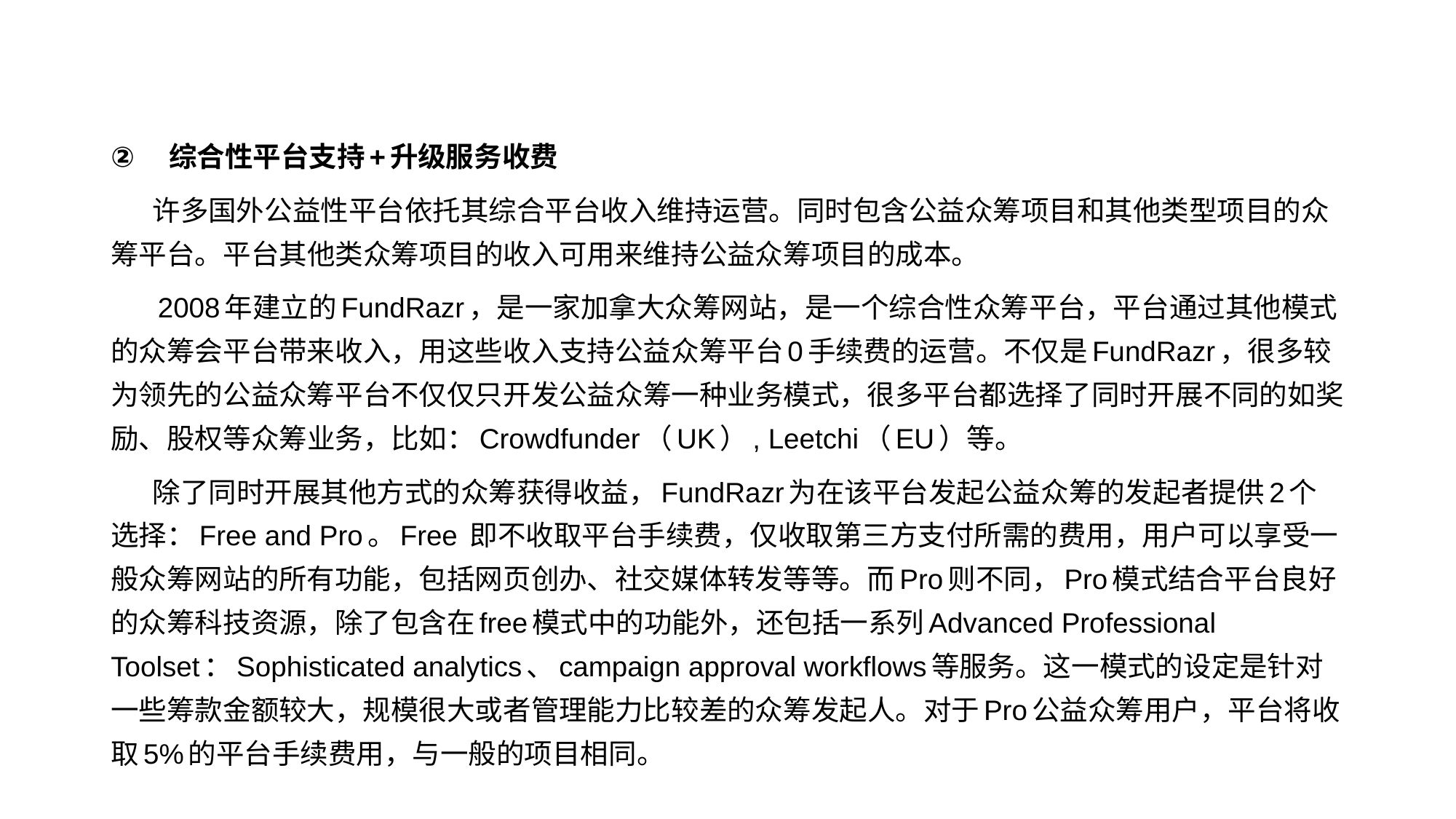

#
综合性平台支持+升级服务收费
      许多国外公益性平台依托其综合平台收入维持运营。同时包含公益众筹项目和其他类型项目的众筹平台。平台其他类众筹项目的收入可用来维持公益众筹项目的成本。
      2008年建立的FundRazr，是一家加拿大众筹网站，是一个综合性众筹平台，平台通过其他模式的众筹会平台带来收入，用这些收入支持公益众筹平台0手续费的运营。不仅是FundRazr，很多较为领先的公益众筹平台不仅仅只开发公益众筹一种业务模式，很多平台都选择了同时开展不同的如奖励、股权等众筹业务，比如：Crowdfunder（UK）, Leetchi（EU）等。
      除了同时开展其他方式的众筹获得收益，FundRazr为在该平台发起公益众筹的发起者提供2个选择：Free and Pro。Free 即不收取平台手续费，仅收取第三方支付所需的费用，用户可以享受一般众筹网站的所有功能，包括网页创办、社交媒体转发等等。而Pro则不同，Pro模式结合平台良好的众筹科技资源，除了包含在free模式中的功能外，还包括一系列Advanced Professional Toolset：Sophisticated analytics、campaign approval workflows等服务。这一模式的设定是针对一些筹款金额较大，规模很大或者管理能力比较差的众筹发起人。对于Pro公益众筹用户，平台将收取5%的平台手续费用，与一般的项目相同。